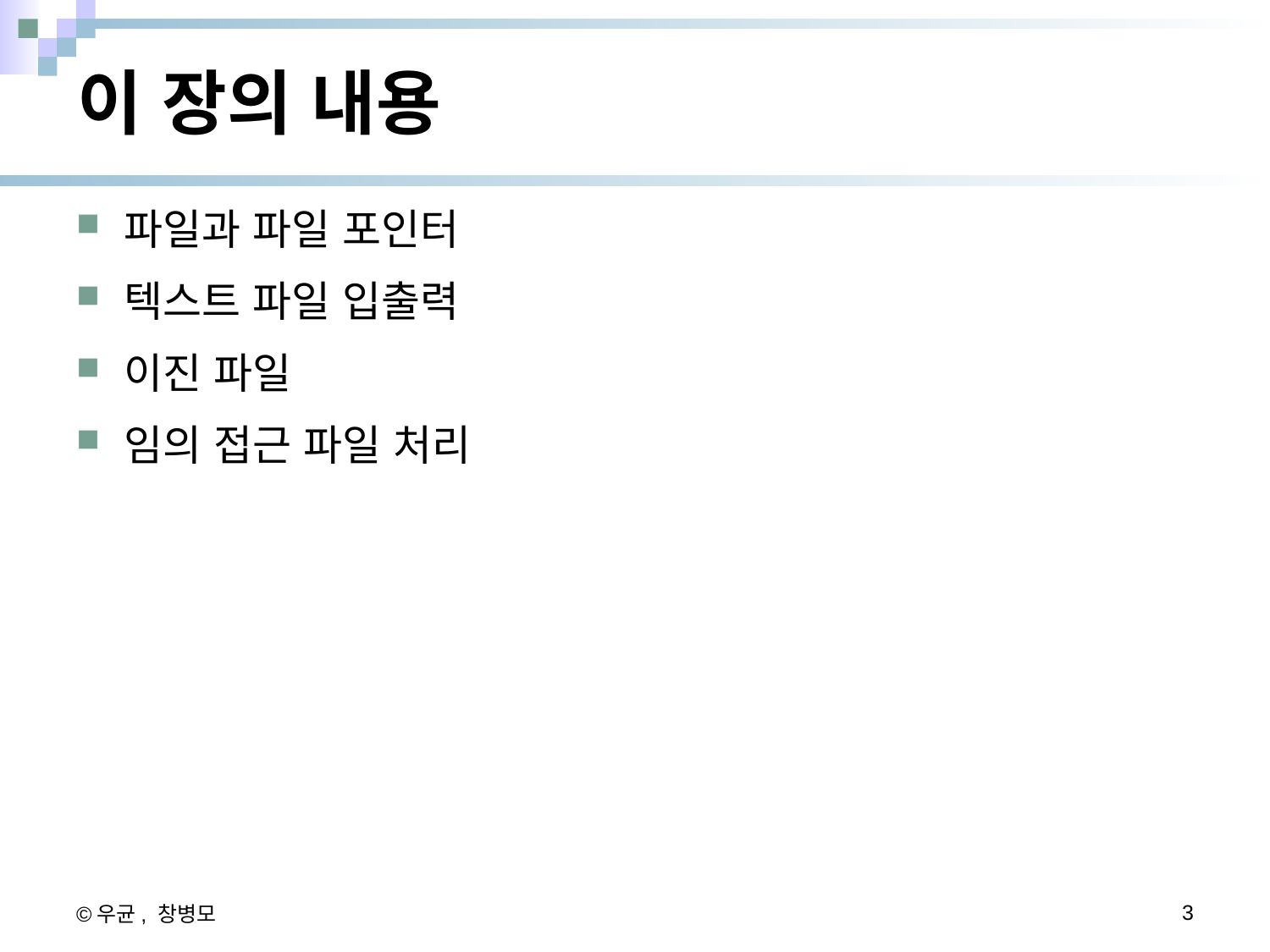

# 이 장의 내용
파일과 파일 포인터
텍스트 파일 입출력
이진 파일
임의 접근 파일 처리
©우균, 창병모
3